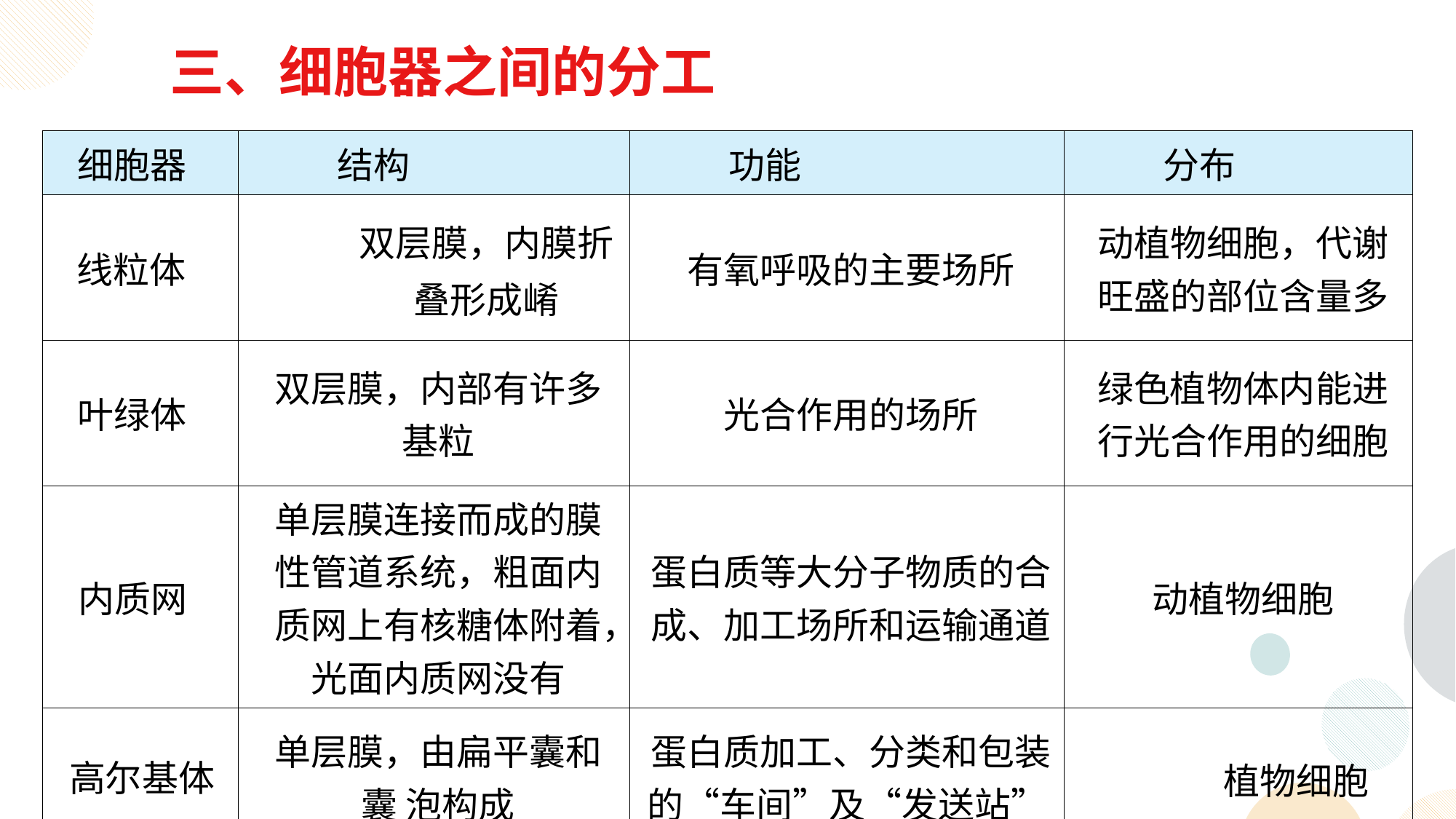

三、细胞器之间的分工
| 细胞器 | 结构 | 功能 | 分布 |
| --- | --- | --- | --- |
| 线粒体 | 双层膜，内膜折叠形成崤 | 有氧呼吸的主要场所 | 动植物细胞，代谢旺盛的部位含量多 |
| 叶绿体 | 双层膜，内部有许多基粒 | 光合作用的场所 | 绿色植物体内能进行光合作用的细胞 |
| 内质网 | 单层膜连接而成的膜性管道系统，粗面内质网上有核糖体附着，光面内质网没有 | 蛋白质等大分子物质的合成、加工场所和运输通道 | 动植物细胞 |
| 高尔基体 | 单层膜，由扁平囊和囊 泡构成 | 蛋白质加工、分类和包装的“车间”及“发送站” | 植物细胞 |